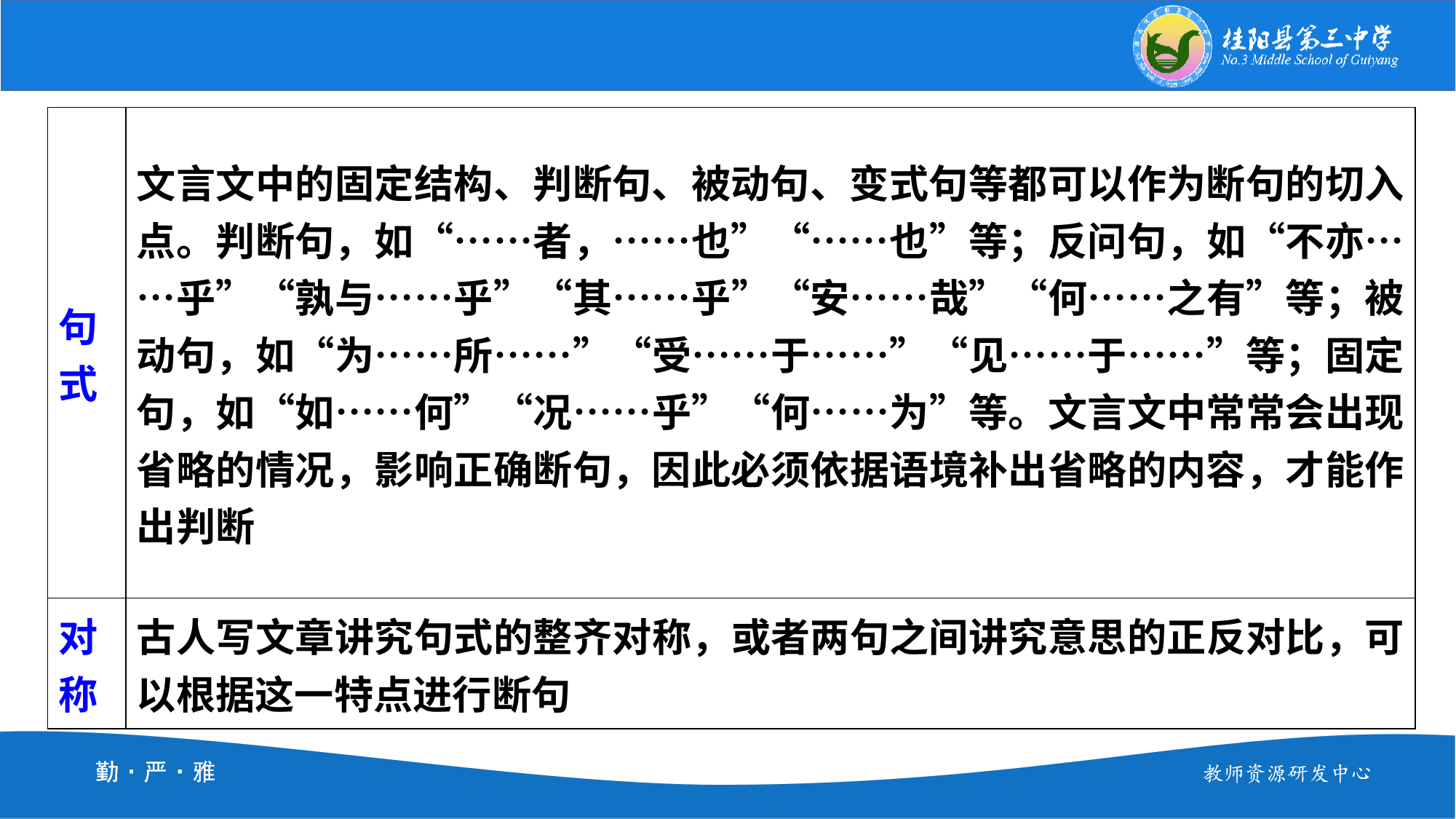

| 句式 | 文言文中的固定结构、判断句、被动句、变式句等都可以作为断句的切入点。判断句，如“……者，……也”“……也”等；反问句，如“不亦……乎”“孰与……乎”“其……乎”“安……哉”“何……之有”等；被动句，如“为……所……”“受……于……”“见……于……”等；固定句，如“如……何”“况……乎”“何……为”等。文言文中常常会出现省略的情况，影响正确断句，因此必须依据语境补出省略的内容，才能作出判断 |
| --- | --- |
| 对称 | 古人写文章讲究句式的整齐对称，或者两句之间讲究意思的正反对比，可以根据这一特点进行断句 |